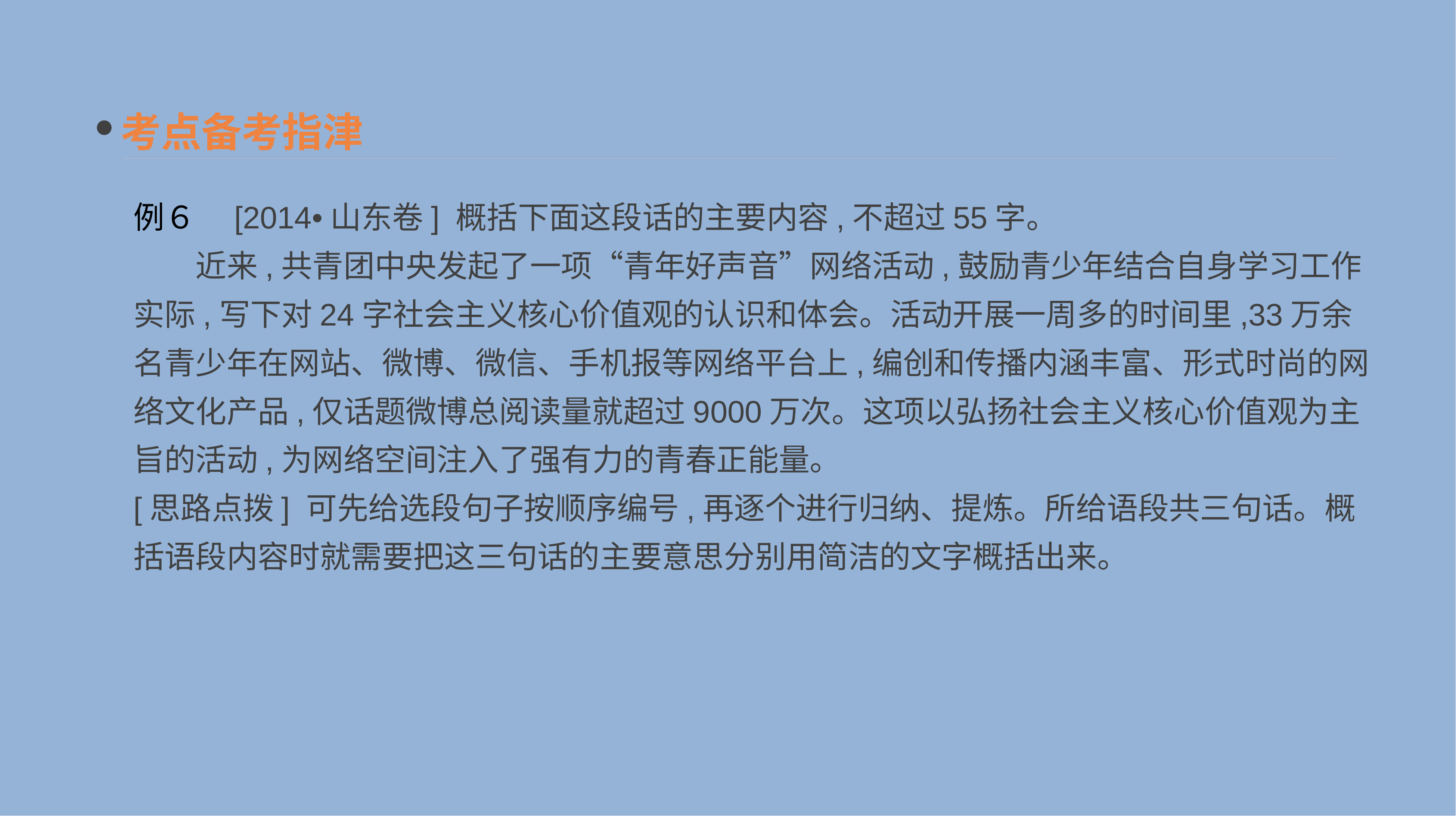

考点备考指津

例６　[2014•山东卷] 概括下面这段话的主要内容,不超过55字。
　　近来,共青团中央发起了一项“青年好声音”网络活动,鼓励青少年结合自身学习工作实际,写下对24字社会主义核心价值观的认识和体会。活动开展一周多的时间里,33万余名青少年在网站、微博、微信、手机报等网络平台上,编创和传播内涵丰富、形式时尚的网络文化产品,仅话题微博总阅读量就超过9000万次。这项以弘扬社会主义核心价值观为主旨的活动,为网络空间注入了强有力的青春正能量。
[思路点拨] 可先给选段句子按顺序编号,再逐个进行归纳、提炼。所给语段共三句话。概括语段内容时就需要把这三句话的主要意思分别用简洁的文字概括出来。